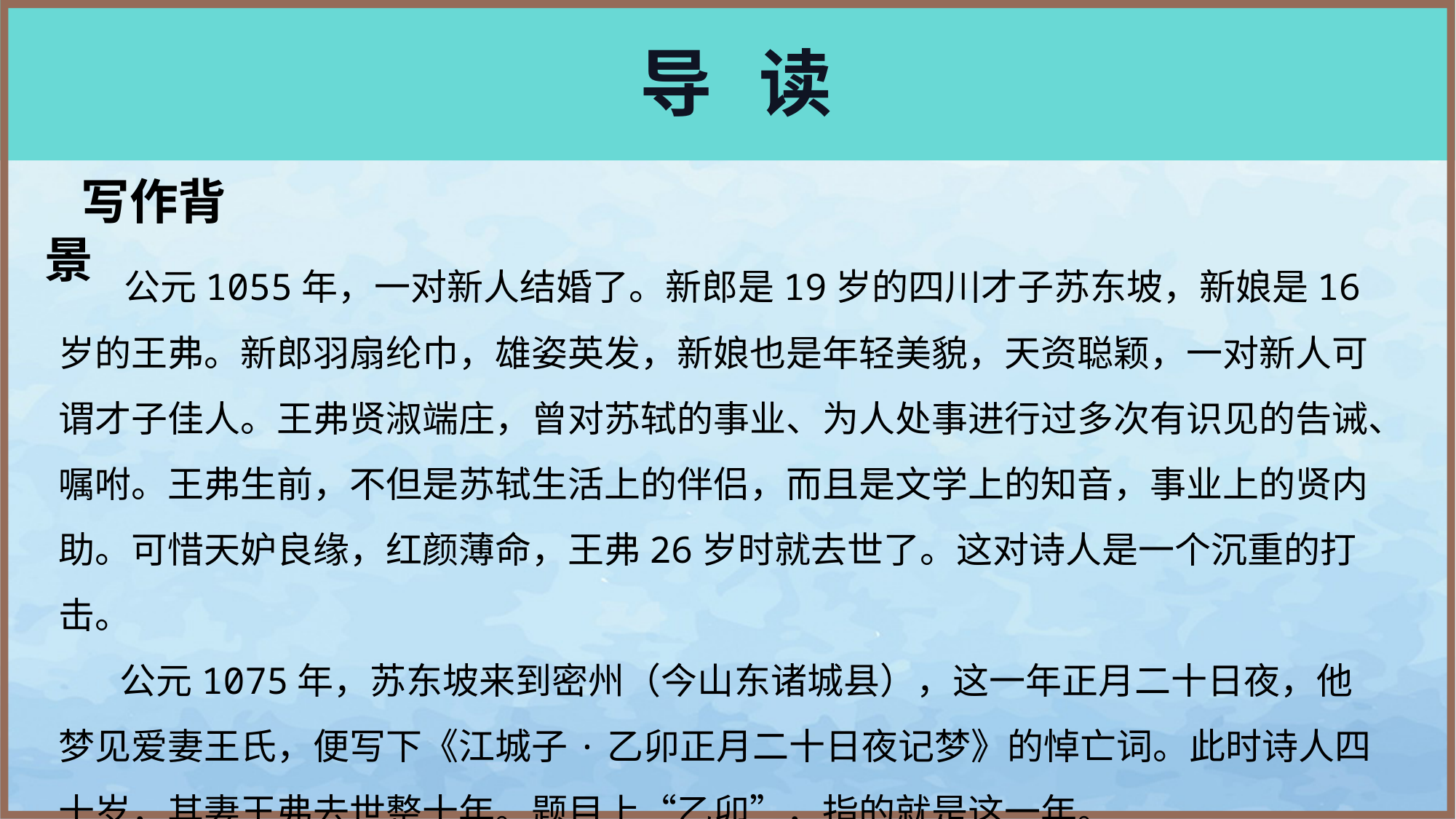

# 导  读
写作背景
  公元1055年，一对新人结婚了。新郎是19岁的四川才子苏东坡，新娘是16岁的王弗。新郎羽扇纶巾，雄姿英发，新娘也是年轻美貌，天资聪颖，一对新人可谓才子佳人。王弗贤淑端庄，曾对苏轼的事业、为人处事进行过多次有识见的告诫、嘱咐。王弗生前，不但是苏轼生活上的伴侣，而且是文学上的知音，事业上的贤内助。可惜天妒良缘，红颜薄命，王弗26岁时就去世了。这对诗人是一个沉重的打击。
  公元1075年，苏东坡来到密州（今山东诸城县），这一年正月二十日夜，他梦见爱妻王氏，便写下《江城子·乙卯正月二十日夜记梦》的悼亡词。此时诗人四十岁，其妻王弗去世整十年。题目上“乙卯”，指的就是这一年。